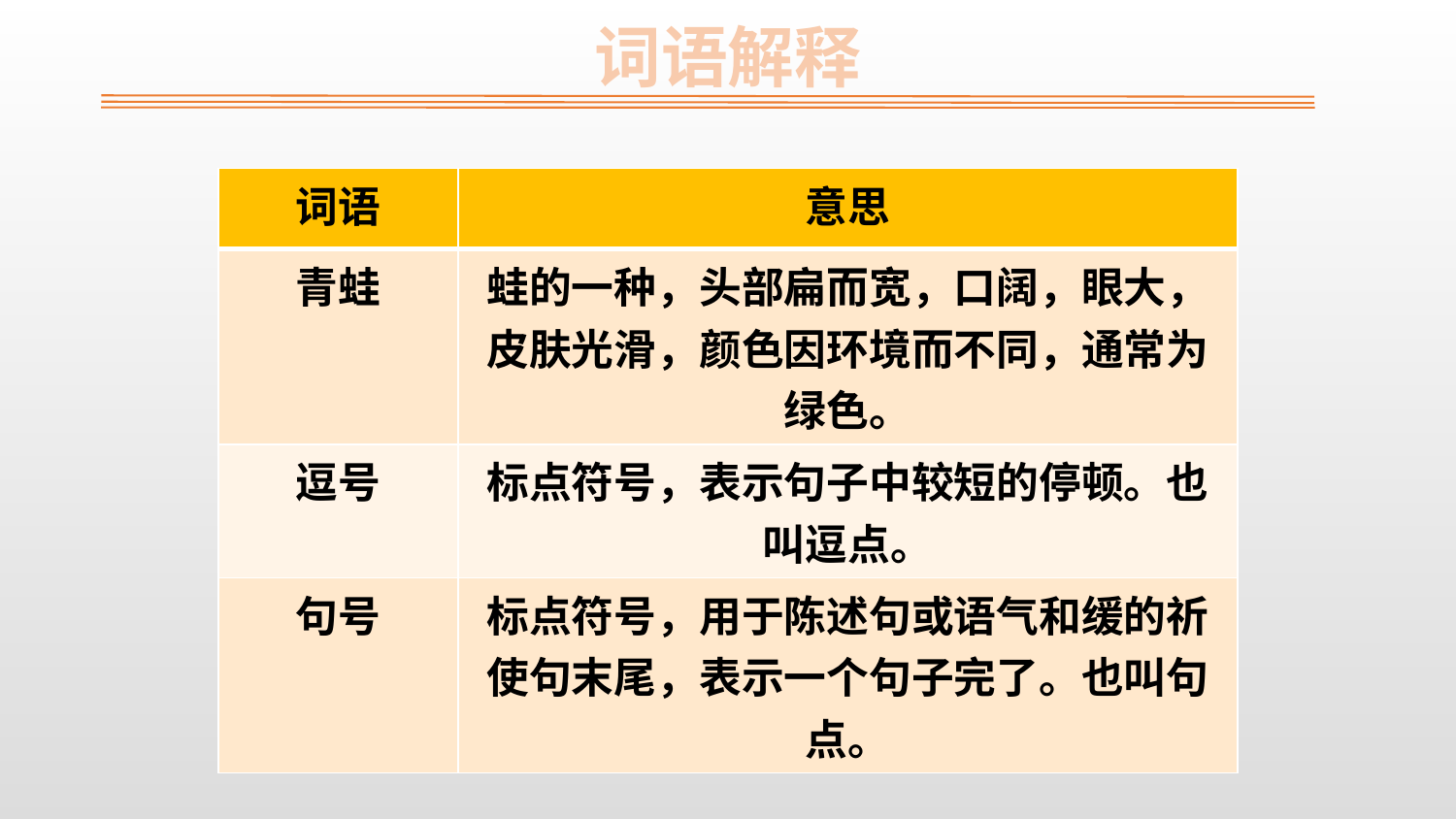

词语解释
| 词语 | 意思 |
| --- | --- |
| 青蛙 | 蛙的一种，头部扁而宽，口阔，眼大，皮肤光滑，颜色因环境而不同，通常为绿色。 |
| 逗号 | 标点符号，表示句子中较短的停顿。也叫逗点。 |
| 句号 | 标点符号，用于陈述句或语气和缓的祈使句末尾，表示一个句子完了。也叫句点。 |